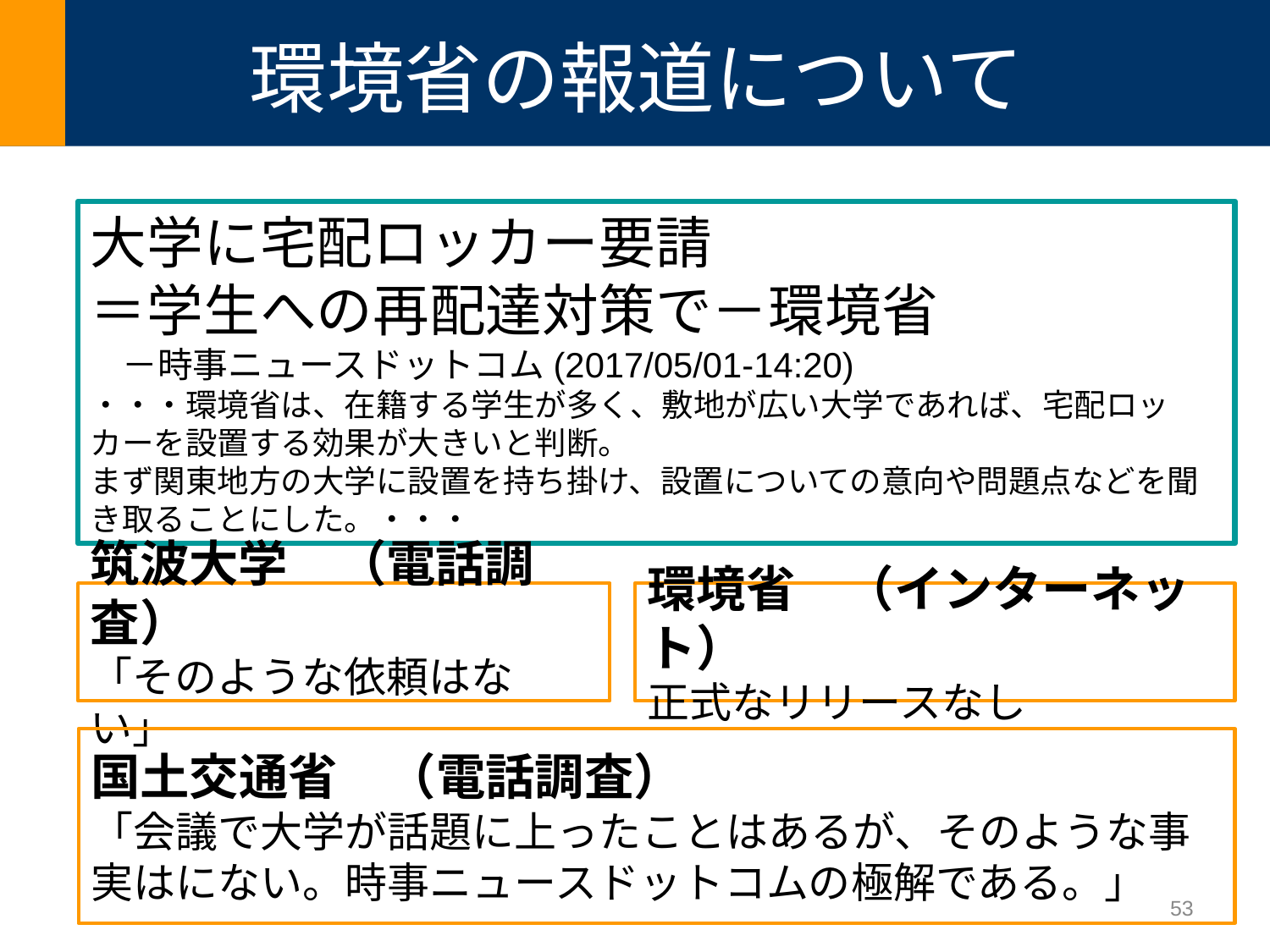

# 環境省の報道について
大学に宅配ロッカー要請
＝学生への再配達対策で－環境省
　－時事ニュースドットコム(2017/05/01-14:20)
・・・環境省は、在籍する学生が多く、敷地が広い大学であれば、宅配ロッカーを設置する効果が大きいと判断。
まず関東地方の大学に設置を持ち掛け、設置についての意向や問題点などを聞き取ることにした。・・・
筑波大学　（電話調査）
「そのような依頼はない」
環境省　（インターネット）
正式なリリースなし
国土交通省　（電話調査）
「会議で大学が話題に上ったことはあるが、そのような事実はにない。時事ニュースドットコムの極解である。」
53